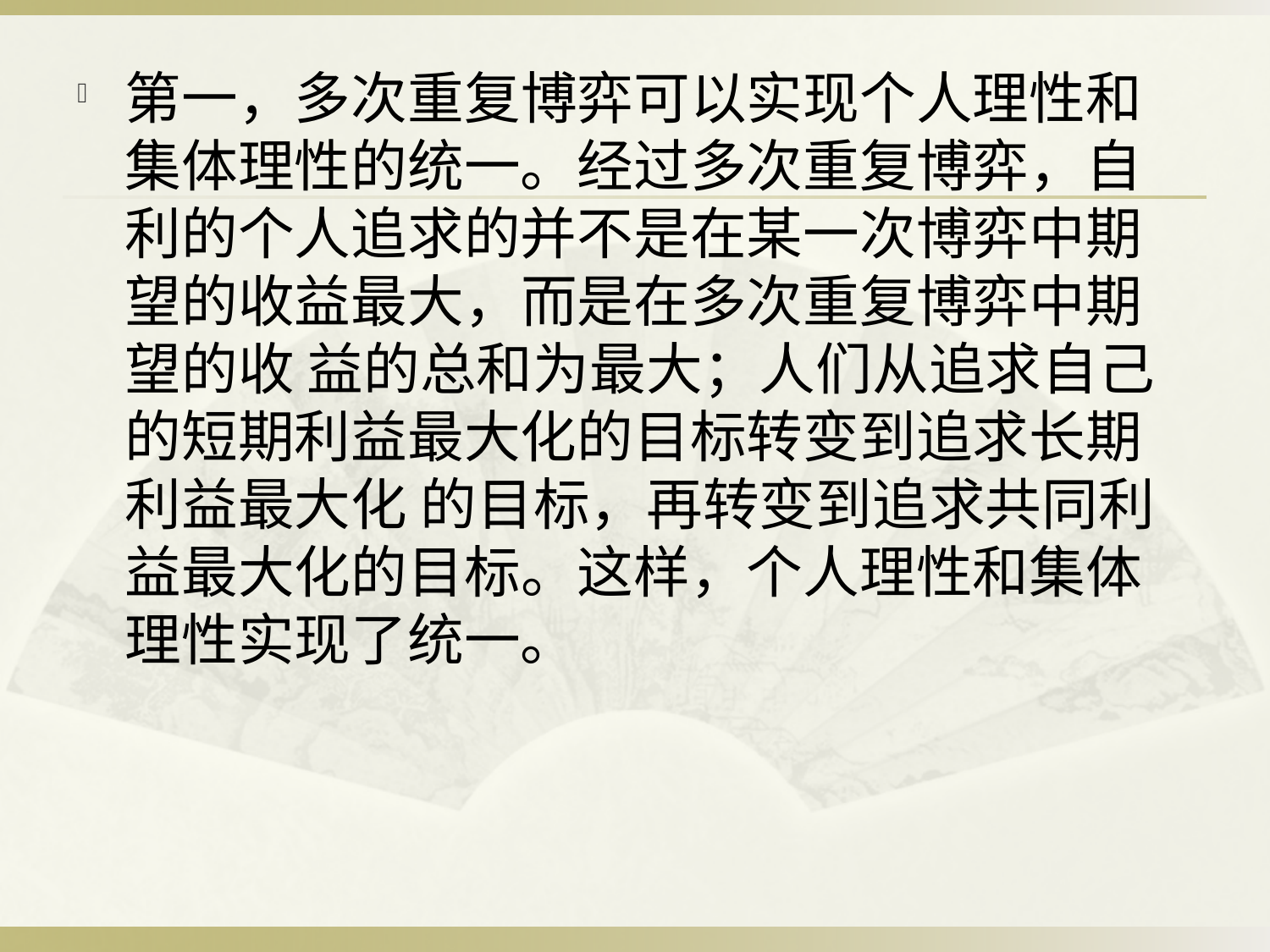

第一，多次重复博弈可以实现个人理性和集体理性的统一。经过多次重复博弈，自利的个人追求的并不是在某一次博弈中期望的收益最大，而是在多次重复博弈中期望的收 益的总和为最大；人们从追求自己的短期利益最大化的目标转变到追求长期利益最大化 的目标，再转变到追求共同利益最大化的目标。这样，个人理性和集体理性实现了统一。